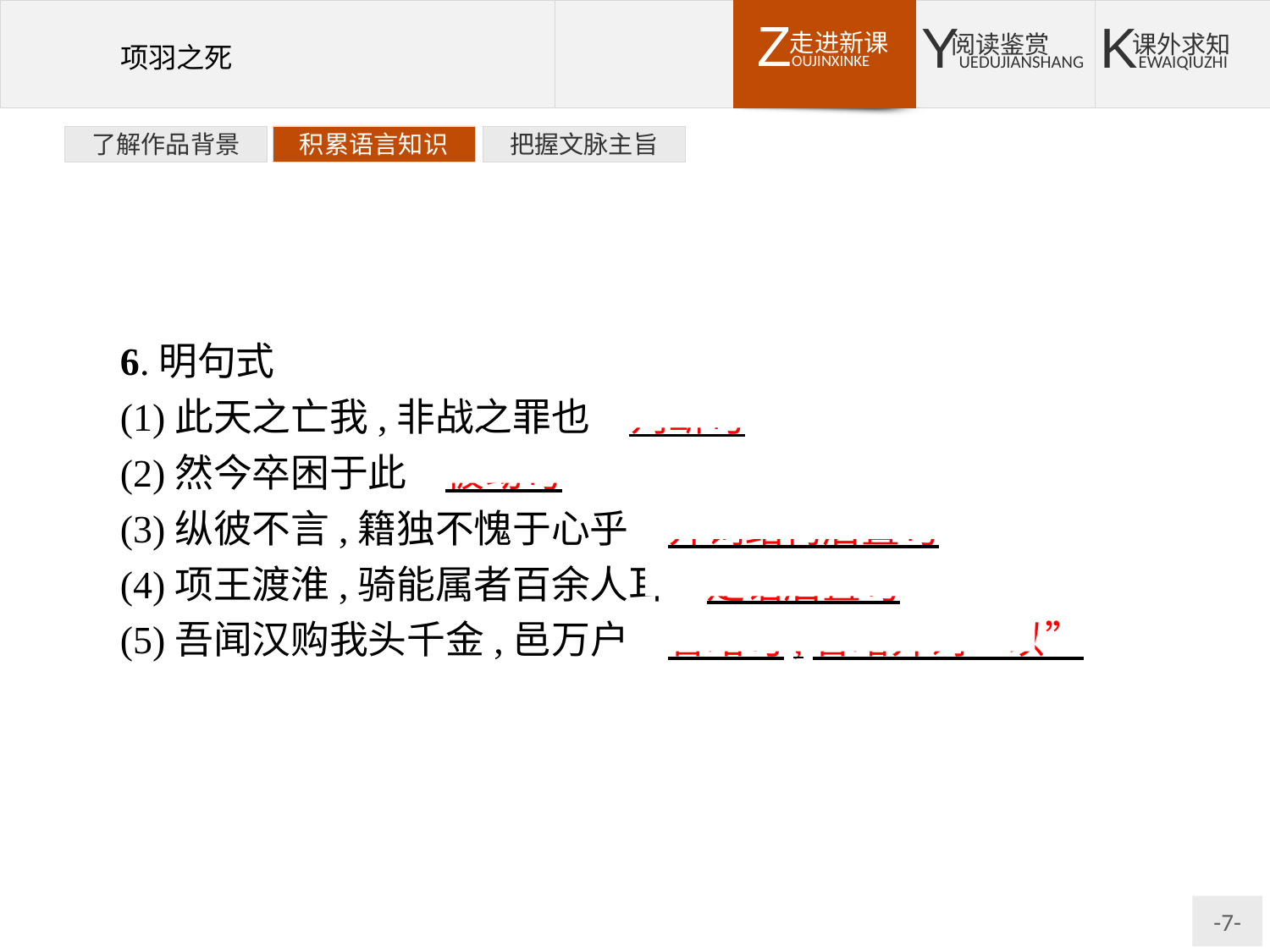

了解作品背景
积累语言知识
把握文脉主旨
6.明句式
(1)此天之亡我,非战之罪也　判断句
(2)然今卒困于此　被动句
(3)纵彼不言,籍独不愧于心乎　介词结构后置句
(4)项王渡淮,骑能属者百余人耳　定语后置句
(5)吾闻汉购我头千金,邑万户　省略句,省略介词“以”